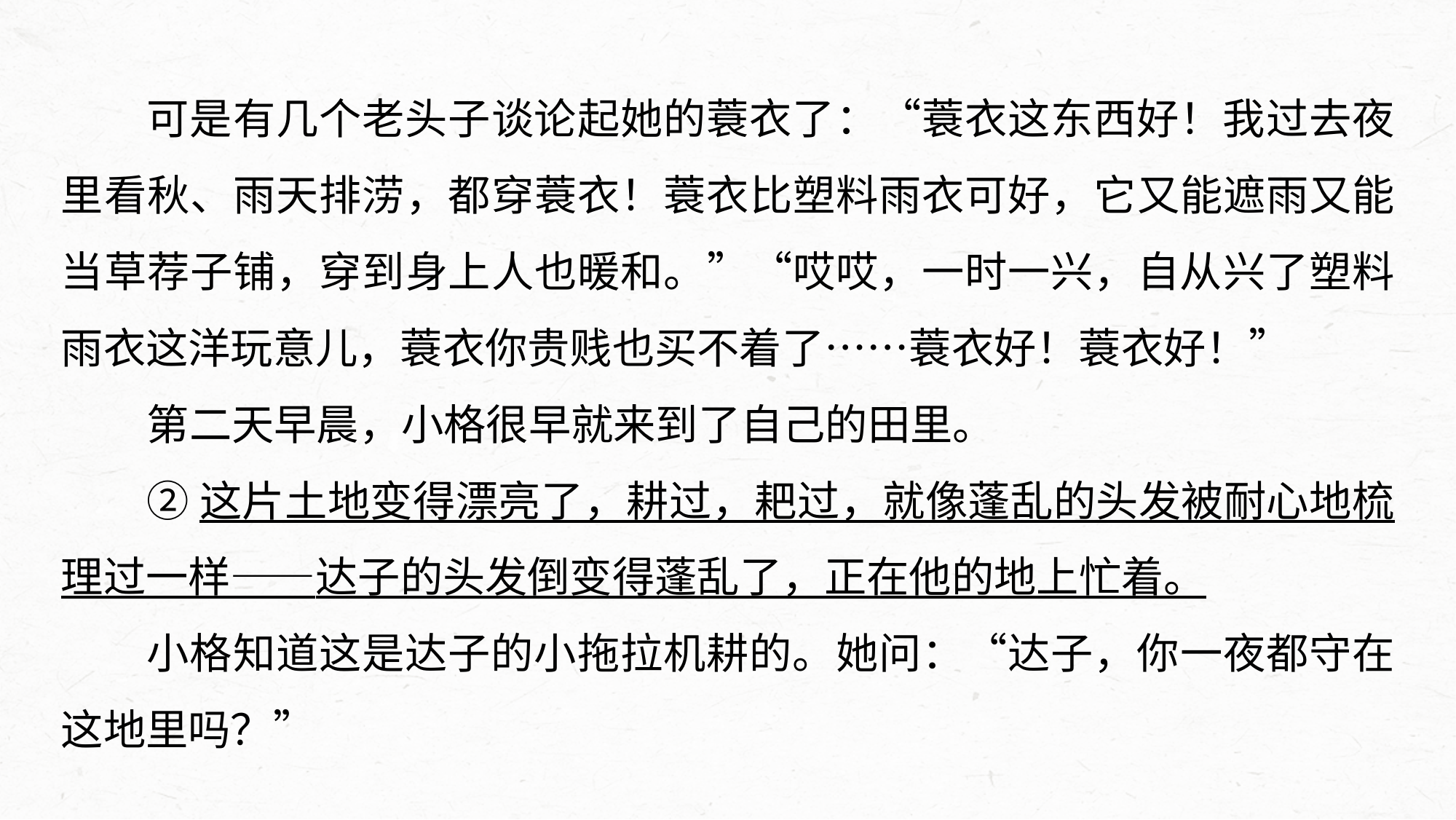

可是有几个老头子谈论起她的蓑衣了：“蓑衣这东西好！我过去夜里看秋、雨天排涝，都穿蓑衣！蓑衣比塑料雨衣可好，它又能遮雨又能当草荐子铺，穿到身上人也暖和。”“哎哎，一时一兴，自从兴了塑料雨衣这洋玩意儿，蓑衣你贵贱也买不着了……蓑衣好！蓑衣好！”
第二天早晨，小格很早就来到了自己的田里。
②这片土地变得漂亮了，耕过，耙过，就像蓬乱的头发被耐心地梳理过一样——达子的头发倒变得蓬乱了，正在他的地上忙着。
小格知道这是达子的小拖拉机耕的。她问：“达子，你一夜都守在这地里吗？”